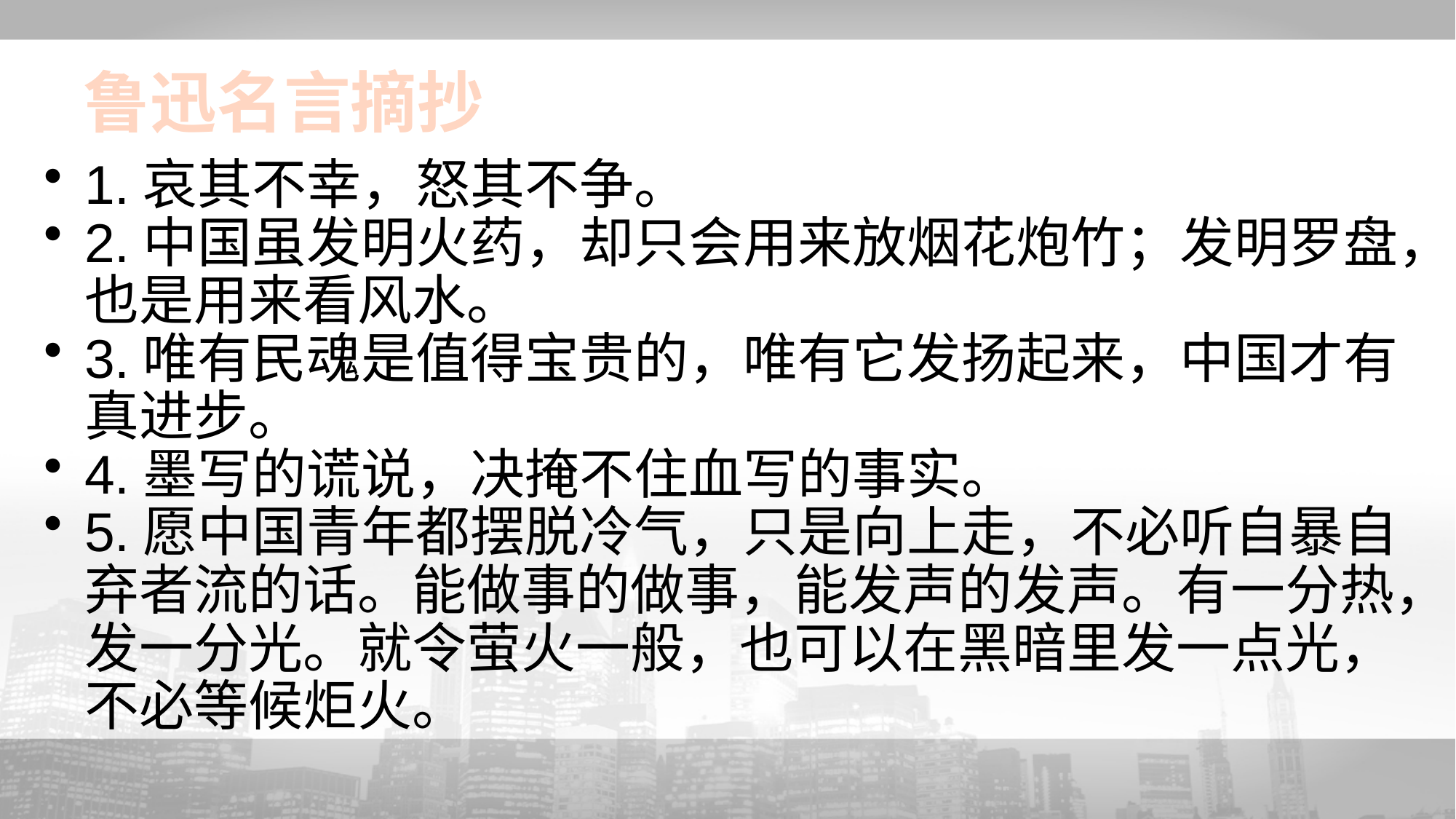

# 鲁迅名言摘抄
1.哀其不幸，怒其不争。
2.中国虽发明火药，却只会用来放烟花炮竹；发明罗盘，也是用来看风水。
3.唯有民魂是值得宝贵的，唯有它发扬起来，中国才有真进步。
4.墨写的谎说，决掩不住血写的事实。
5.愿中国青年都摆脱冷气，只是向上走，不必听自暴自弃者流的话。能做事的做事，能发声的发声。有一分热，发一分光。就令萤火一般，也可以在黑暗里发一点光，不必等候炬火。